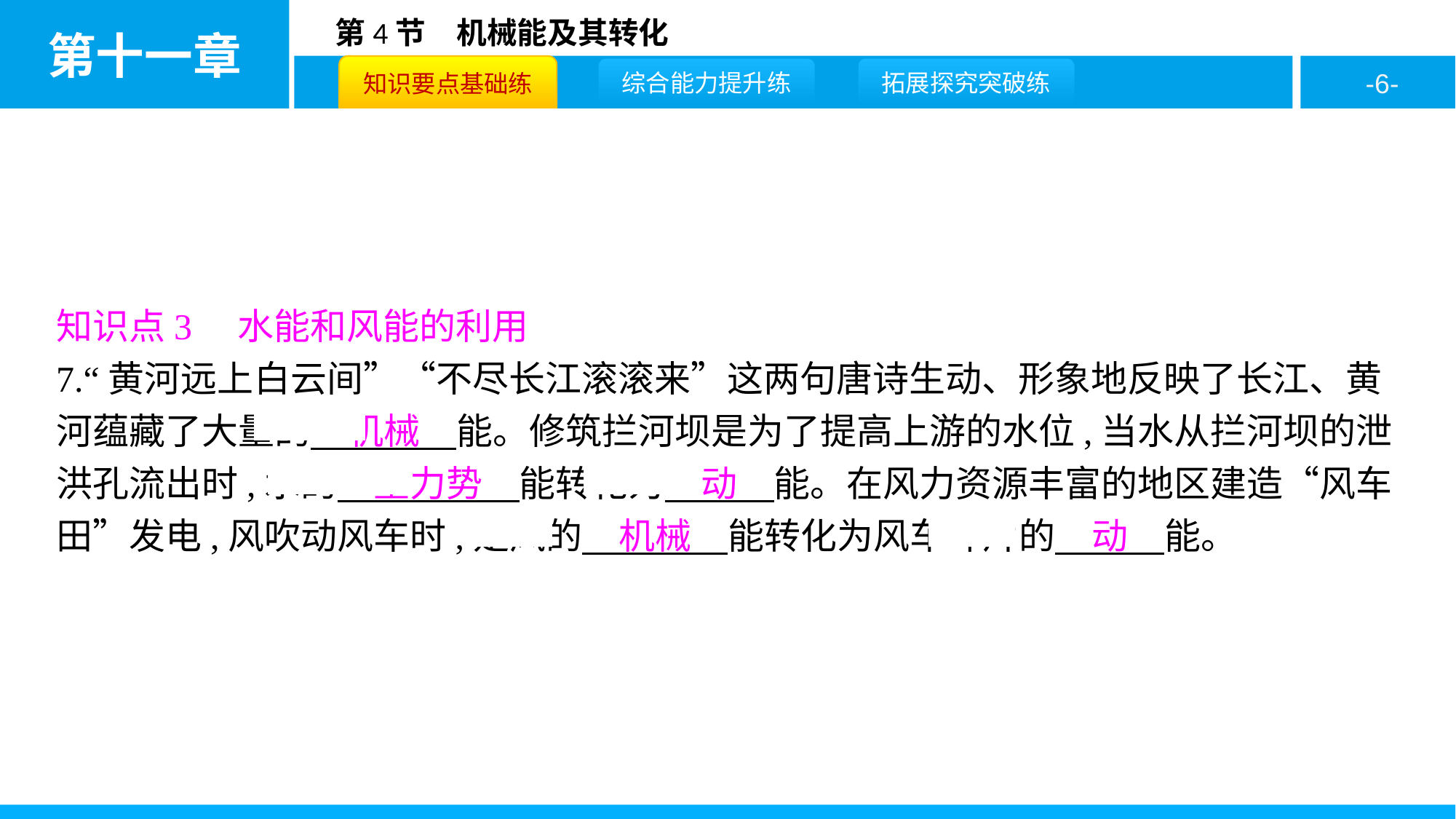

知识点3　水能和风能的利用
7.“黄河远上白云间”“不尽长江滚滚来”这两句唐诗生动、形象地反映了长江、黄河蕴藏了大量的　机械　能。修筑拦河坝是为了提高上游的水位,当水从拦河坝的泄洪孔流出时,水的　重力势　能转化为　动　能。在风力资源丰富的地区建造“风车田”发电,风吹动风车时,是风的　机械　能转化为风车叶片的　动　能。